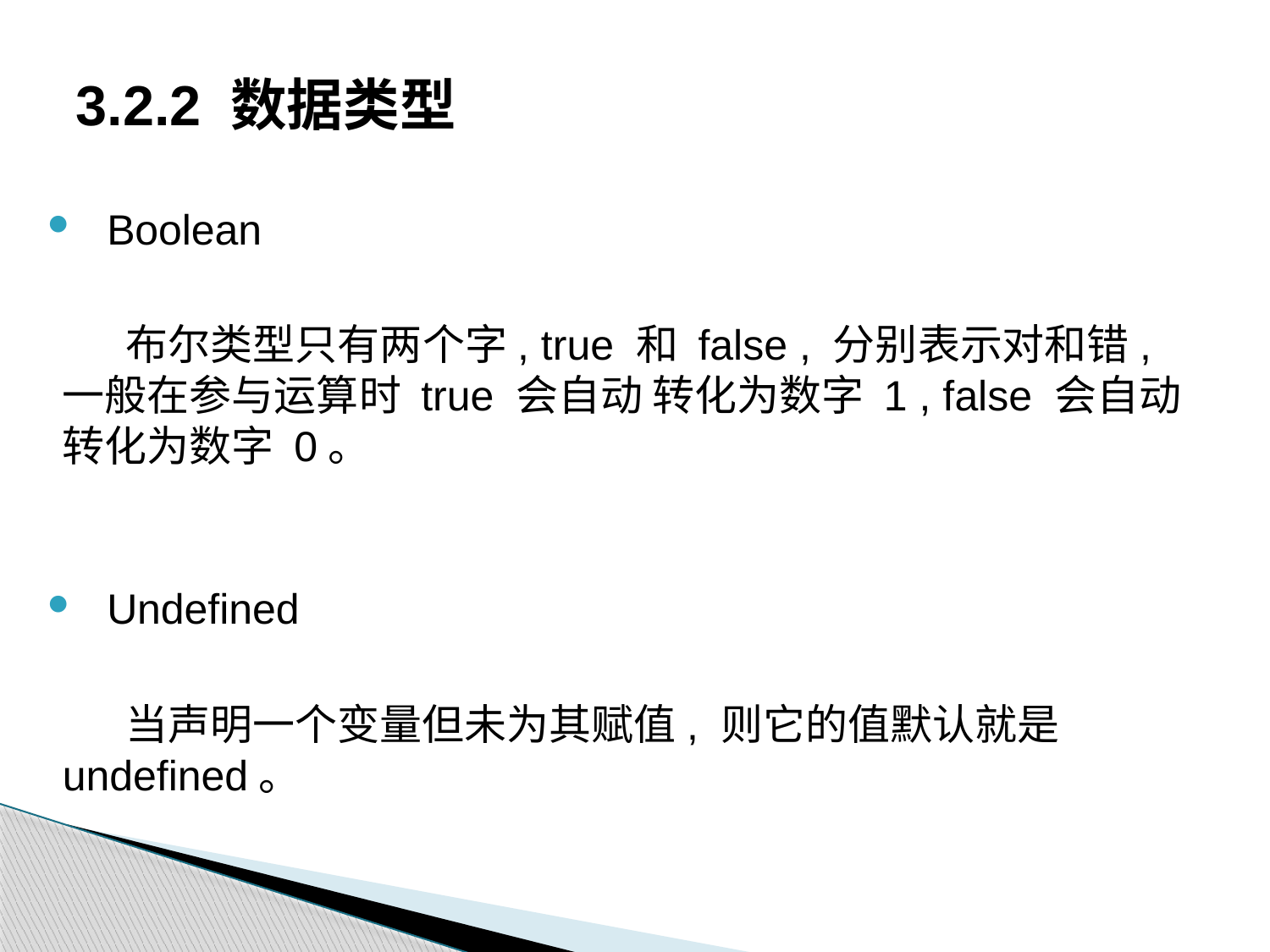

# 3.2.2 数据类型
 Boolean

布尔类型只有两个字, true 和 false , 分别表示对和错, 一般在参与运算时 true 会自动 转化为数字 1 , false 会自动转化为数字 0。
 Undefined

当声明一个变量但未为其赋值, 则它的值默认就是 undefined。